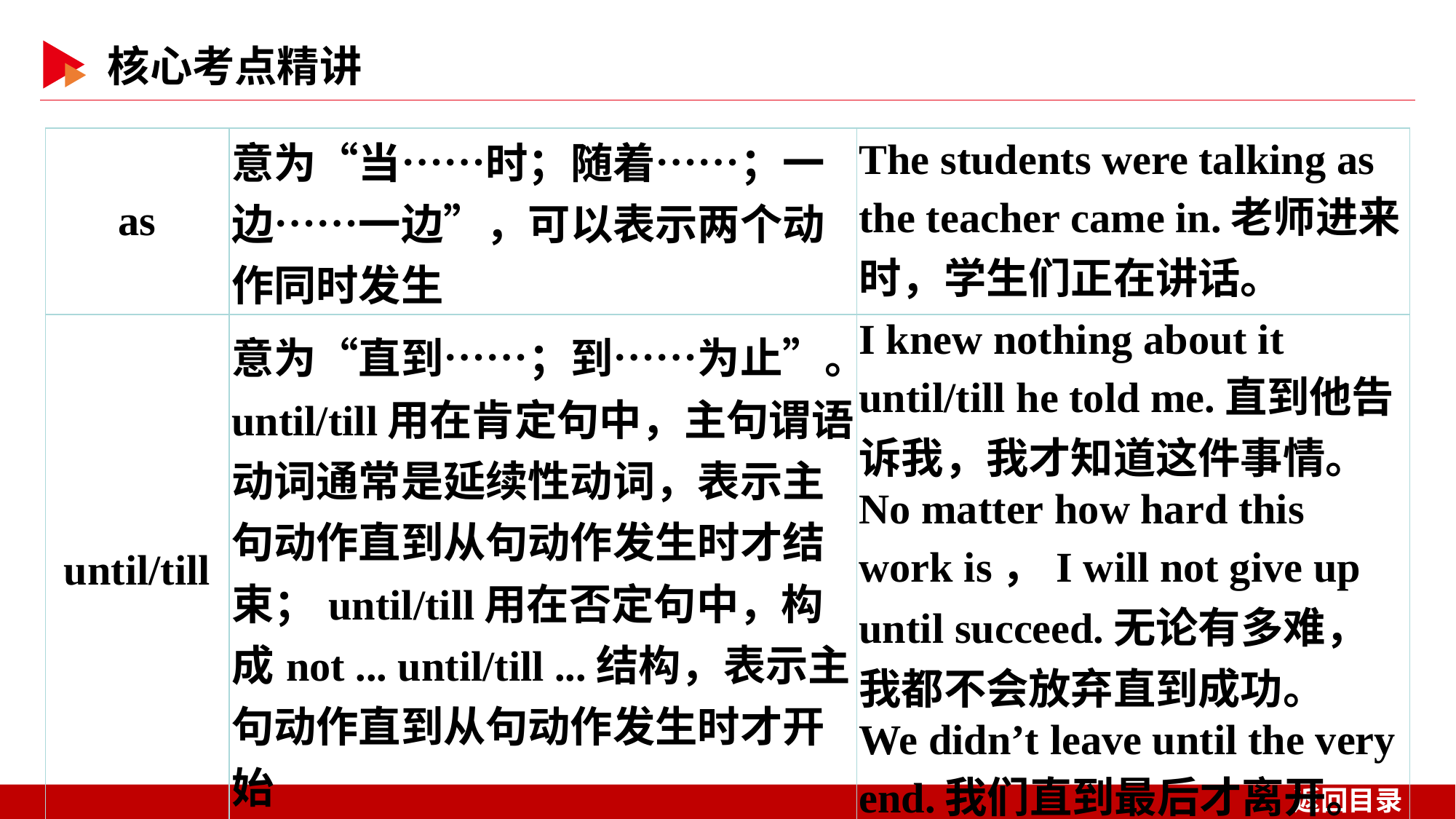

| as | 意为“当……时；随着……；一边……一边”，可以表示两个动作同时发生 | The students were talking as the teacher came in.老师进来时，学生们正在讲话。 |
| --- | --- | --- |
| until/till | 意为“直到……；到……为止”。until/till用在肯定句中，主句谓语动词通常是延续性动词，表示主句动作直到从句动作发生时才结束；until/till用在否定句中，构成not ... until/till ...结构，表示主句动作直到从句动作发生时才开始 | I knew nothing about it until/till he told me.直到他告诉我，我才知道这件事情。 No matter how hard this work is，I will not give up until succeed.无论有多难，我都不会放弃直到成功。 We didn’t leave until the very end.我们直到最后才离开。 |